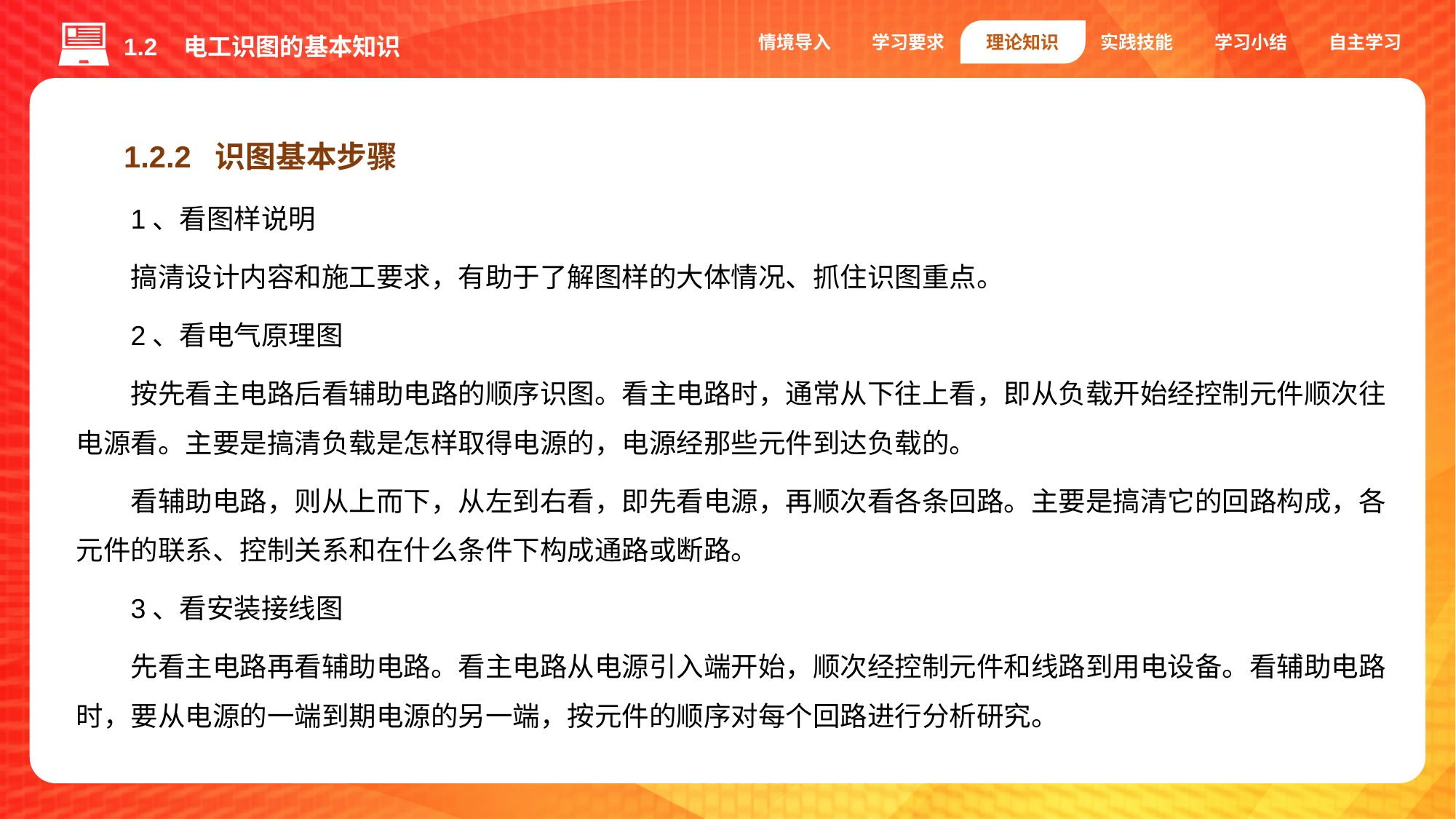

情境导入
学习要求
理论知识
实践技能
学习小结
自主学习

1.2   电工识图的基本知识
1.2.2  识图基本步骤
1、看图样说明
搞清设计内容和施工要求，有助于了解图样的大体情况、抓住识图重点。
2、看电气原理图
按先看主电路后看辅助电路的顺序识图。看主电路时，通常从下往上看，即从负载开始经控制元件顺次往电源看。主要是搞清负载是怎样取得电源的，电源经那些元件到达负载的。
看辅助电路，则从上而下，从左到右看，即先看电源，再顺次看各条回路。主要是搞清它的回路构成，各元件的联系、控制关系和在什么条件下构成通路或断路。
3、看安装接线图
先看主电路再看辅助电路。看主电路从电源引入端开始，顺次经控制元件和线路到用电设备。看辅助电路时，要从电源的一端到期电源的另一端，按元件的顺序对每个回路进行分析研究。